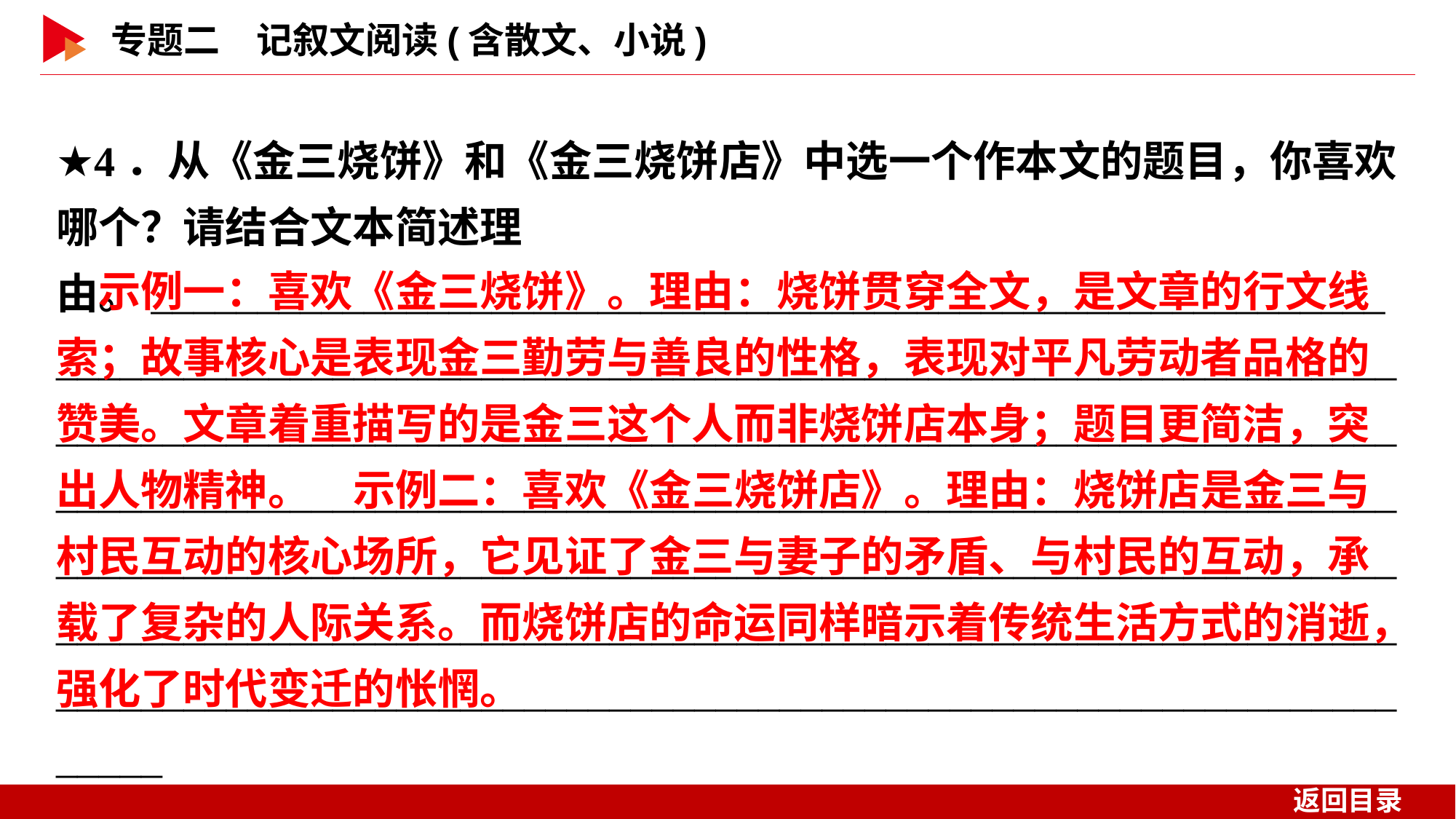

★4．从《金三烧饼》和《金三烧饼店》中选一个作本文的题目，你喜欢哪个？请结合文本简述理由。_________________________________________________________________________________________________________________________________________________________________________________________________________________________________________________________________________________________________________________________________________________________________________________________________________________________________________________________
　示例一：喜欢《金三烧饼》。理由：烧饼贯穿全文，是文章的行文线索；故事核心是表现金三勤劳与善良的性格，表现对平凡劳动者品格的赞美。文章着重描写的是金三这个人而非烧饼店本身；题目更简洁，突出人物精神。　示例二：喜欢《金三烧饼店》。理由：烧饼店是金三与村民互动的核心场所，它见证了金三与妻子的矛盾、与村民的互动，承载了复杂的人际关系。而烧饼店的命运同样暗示着传统生活方式的消逝，强化了时代变迁的怅惘。